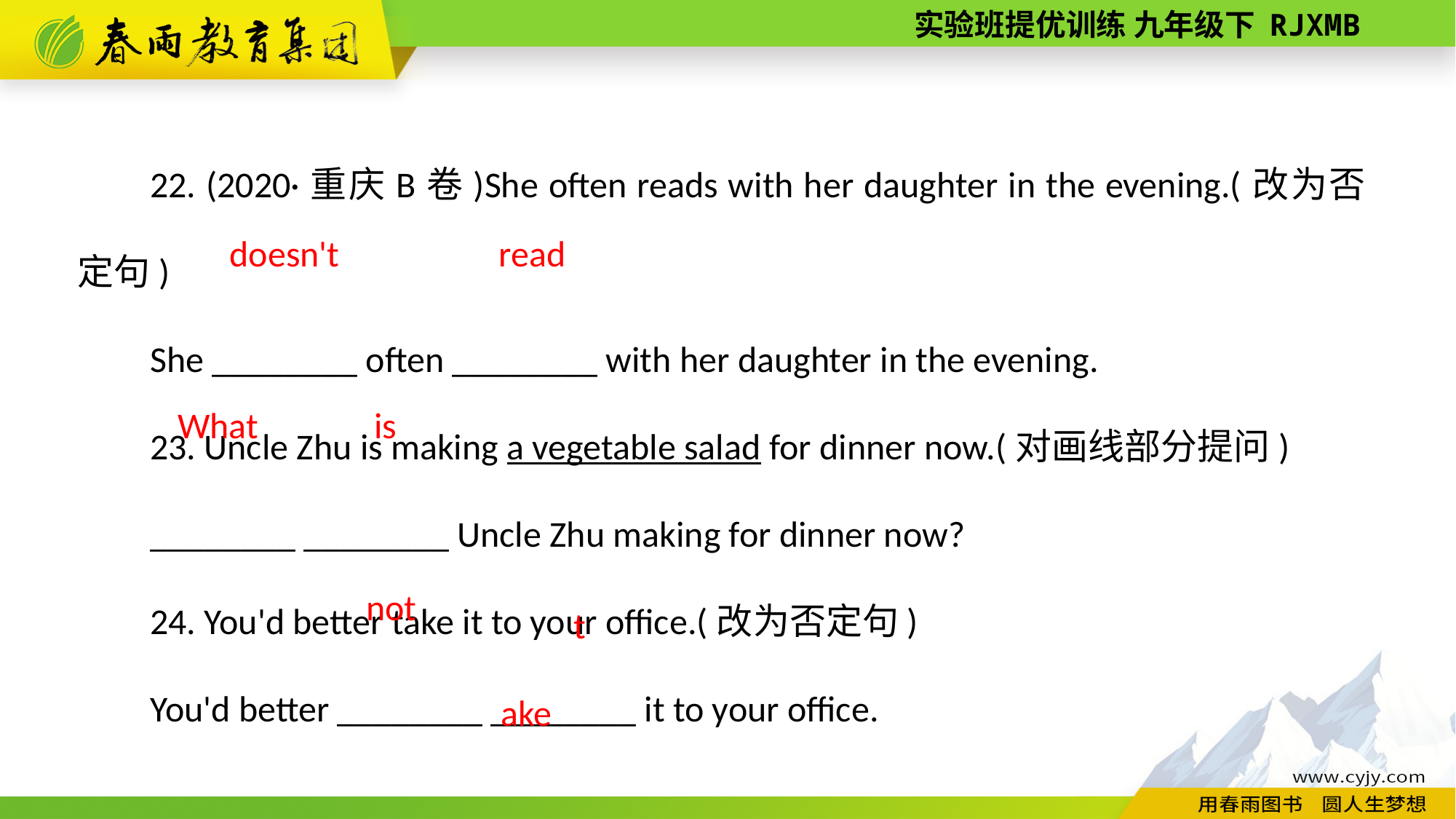

22. (2020·重庆B卷)She often reads with her daughter in the evening.(改为否定句)
She ________ often ________ with her daughter in the evening.
23. Uncle Zhu is making a vegetable salad for dinner now.(对画线部分提问)
________ ________ Uncle Zhu making for dinner now?
24. You'd better take it to your office.(改为否定句)
You'd better ________ ________ it to your office.
read
doesn't
 is
What
take
not